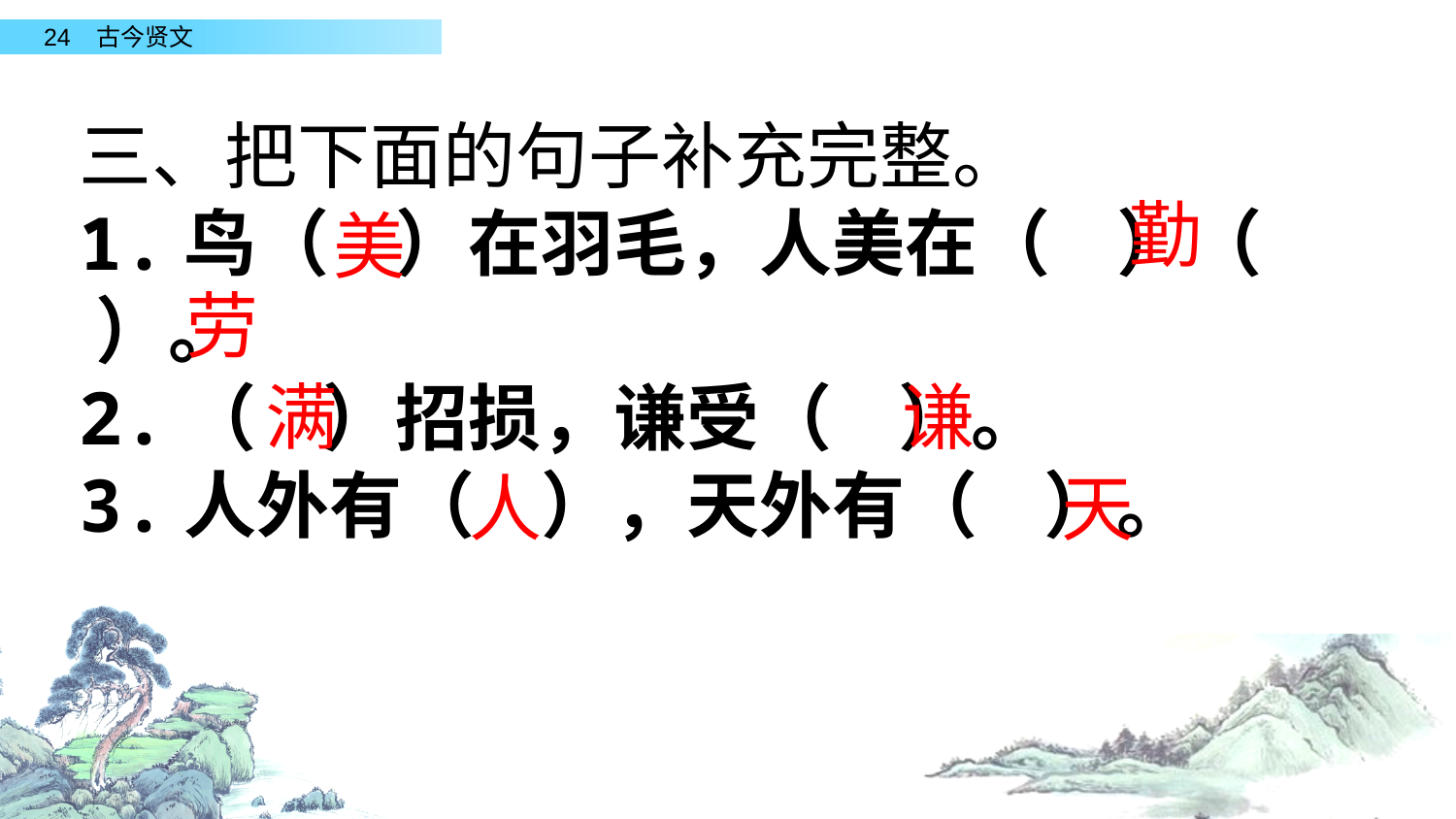

三、把下面的句子补充完整。
1.鸟（    ）在羽毛，人美在（    ）（    ）。
2.（    ）招损，谦受（    ）。
3.人外有（    ），天外有（    ）。
勤
美
劳
满
谦
人
天